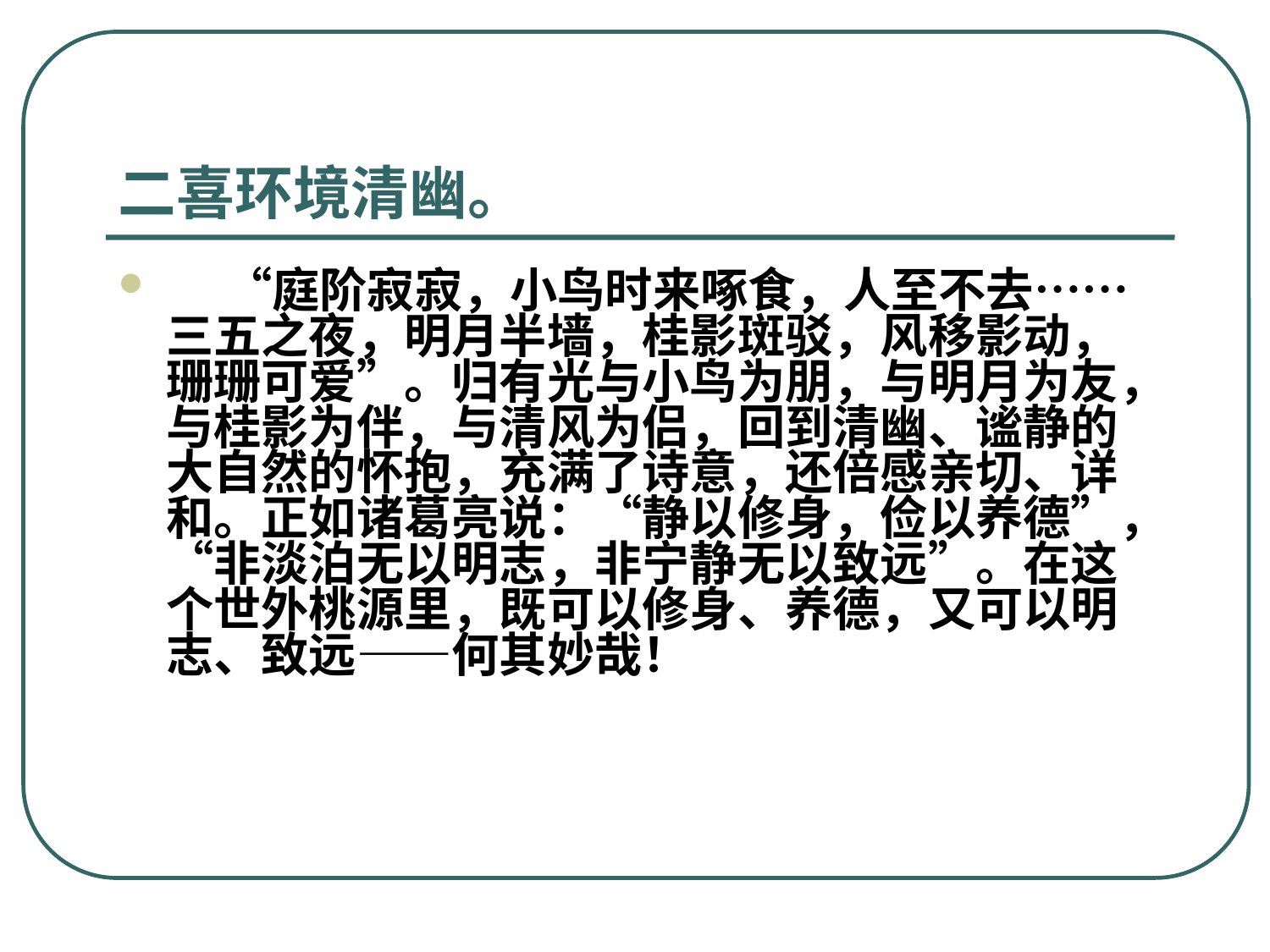

# 二喜环境清幽。
　 “庭阶寂寂，小鸟时来啄食，人至不去……三五之夜，明月半墙，桂影斑驳，风移影动，珊珊可爱”。归有光与小鸟为朋，与明月为友，与桂影为伴，与清风为侣，回到清幽、谧静的大自然的怀抱，充满了诗意，还倍感亲切、详和。正如诸葛亮说：“静以修身，俭以养德”，“非淡泊无以明志，非宁静无以致远”。在这个世外桃源里，既可以修身、养德，又可以明志、致远——何其妙哉！